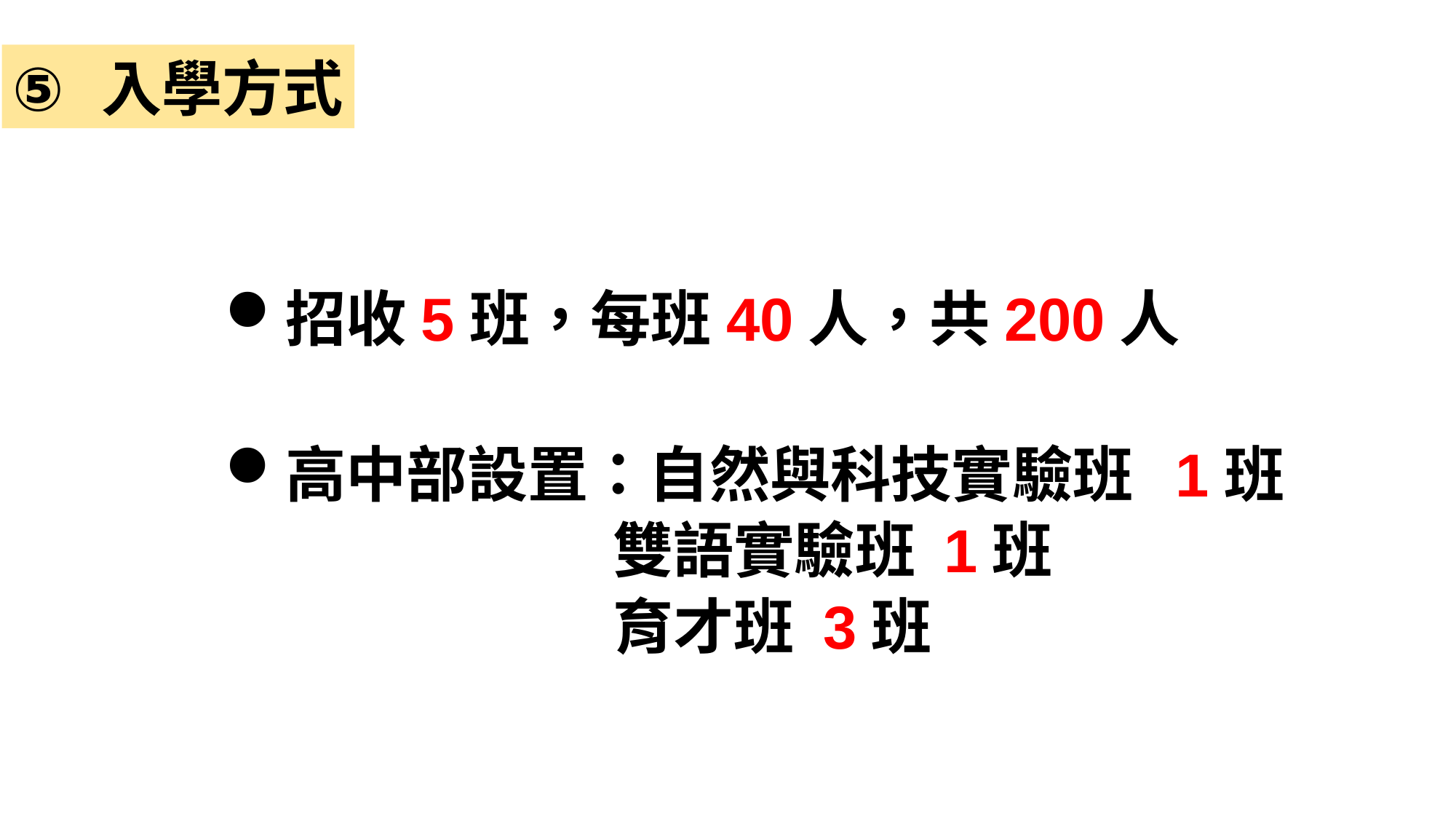

入學方式
招收5班，每班40人，共200人

高中部設置：自然與科技實驗班  1班
                           雙語實驗班 1班
                           育才班 3班